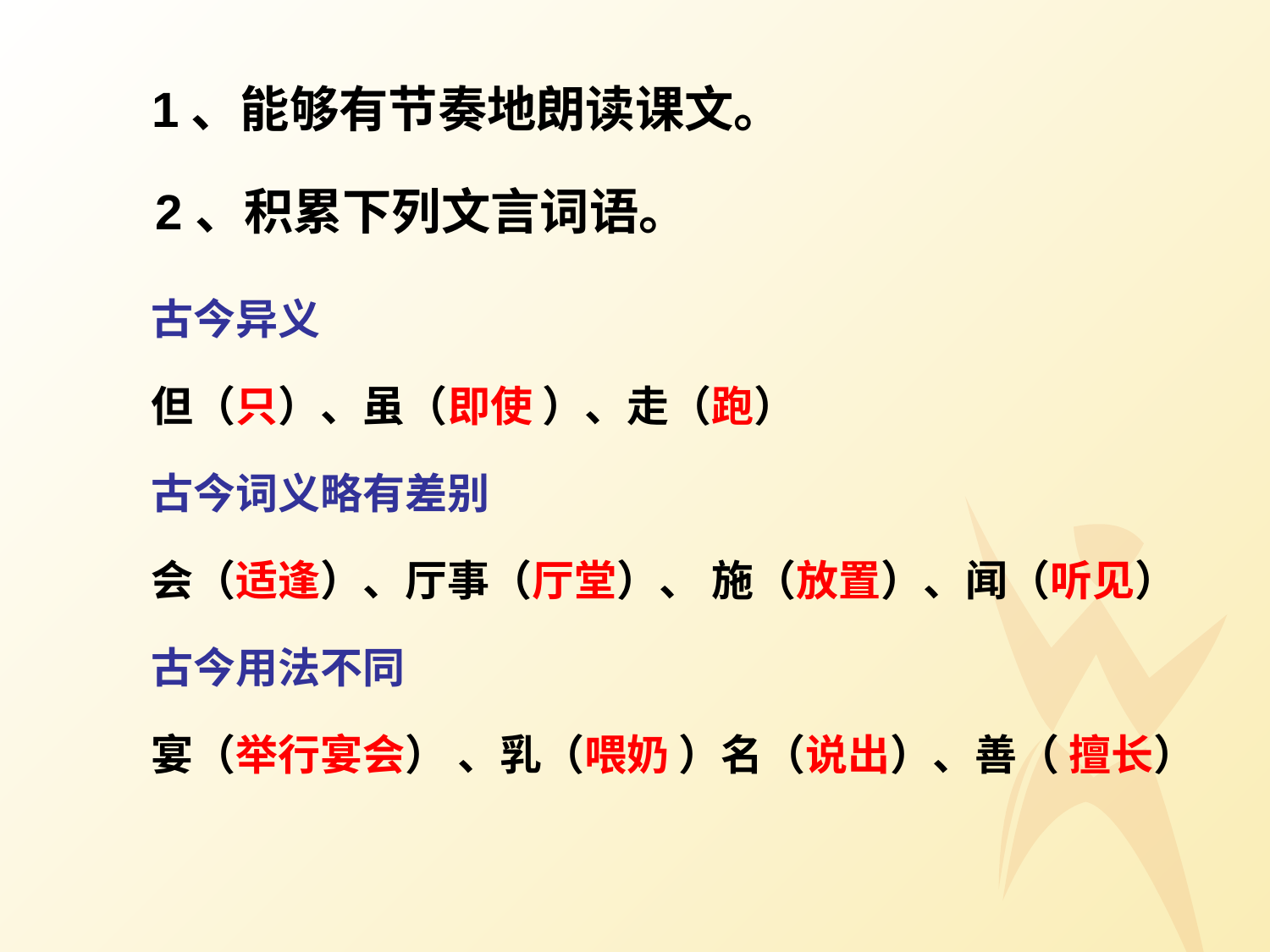

1、能够有节奏地朗读课文。
2、积累下列文言词语。
古今异义
但（只）、虽（即使 ）、走（跑）
古今词义略有差别
会（适逢）、厅事（厅堂）、 施（放置）、闻（听见）
古今用法不同
宴（举行宴会） 、乳（喂奶 ）名（说出）、善（ 擅长）